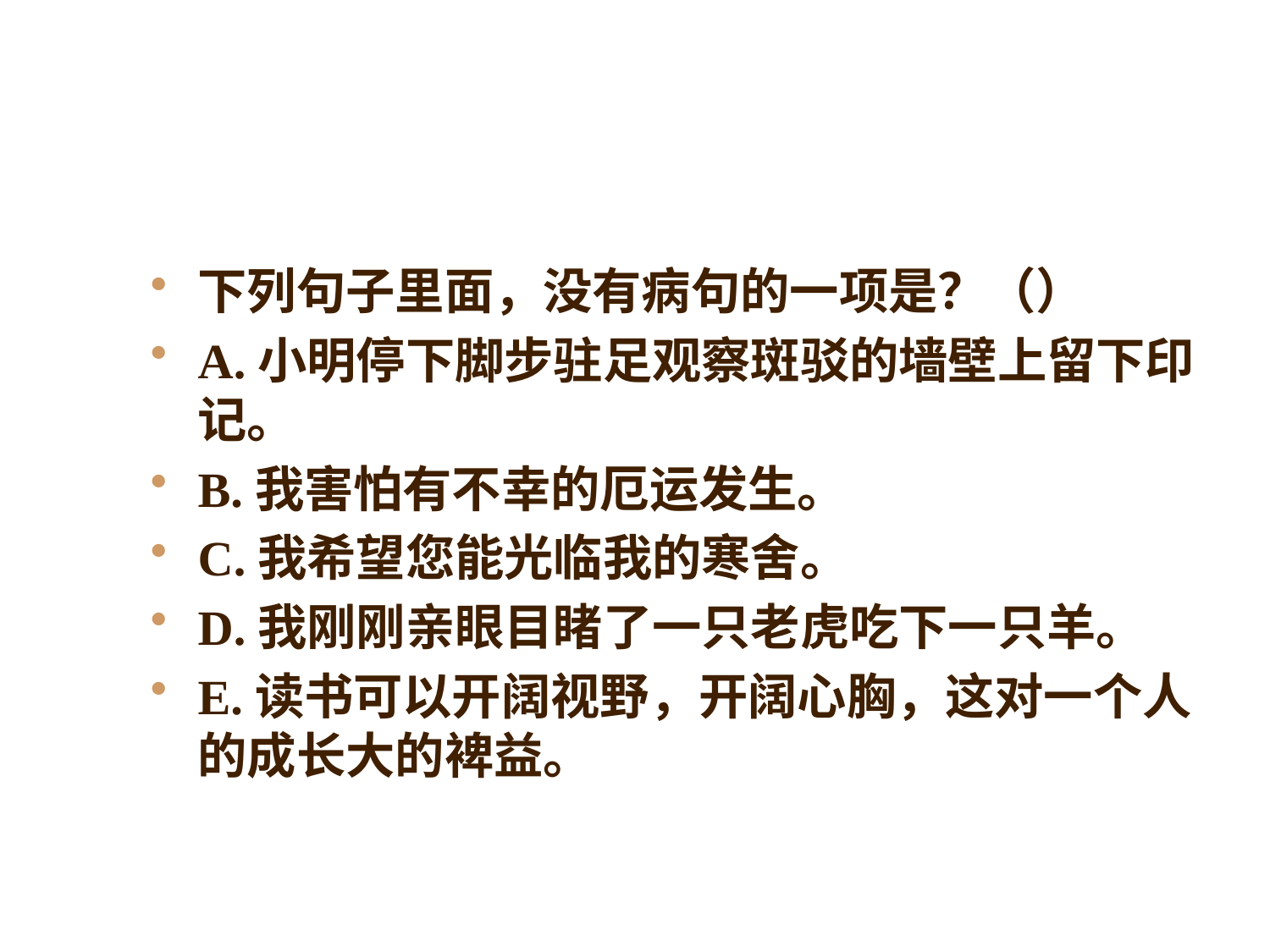

#
下列句子里面，没有病句的一项是？（）
A.小明停下脚步驻足观察斑驳的墙壁上留下印记。
B.我害怕有不幸的厄运发生。
C.我希望您能光临我的寒舍。
D.我刚刚亲眼目睹了一只老虎吃下一只羊。
E.读书可以开阔视野，开阔心胸，这对一个人的成长大的裨益。